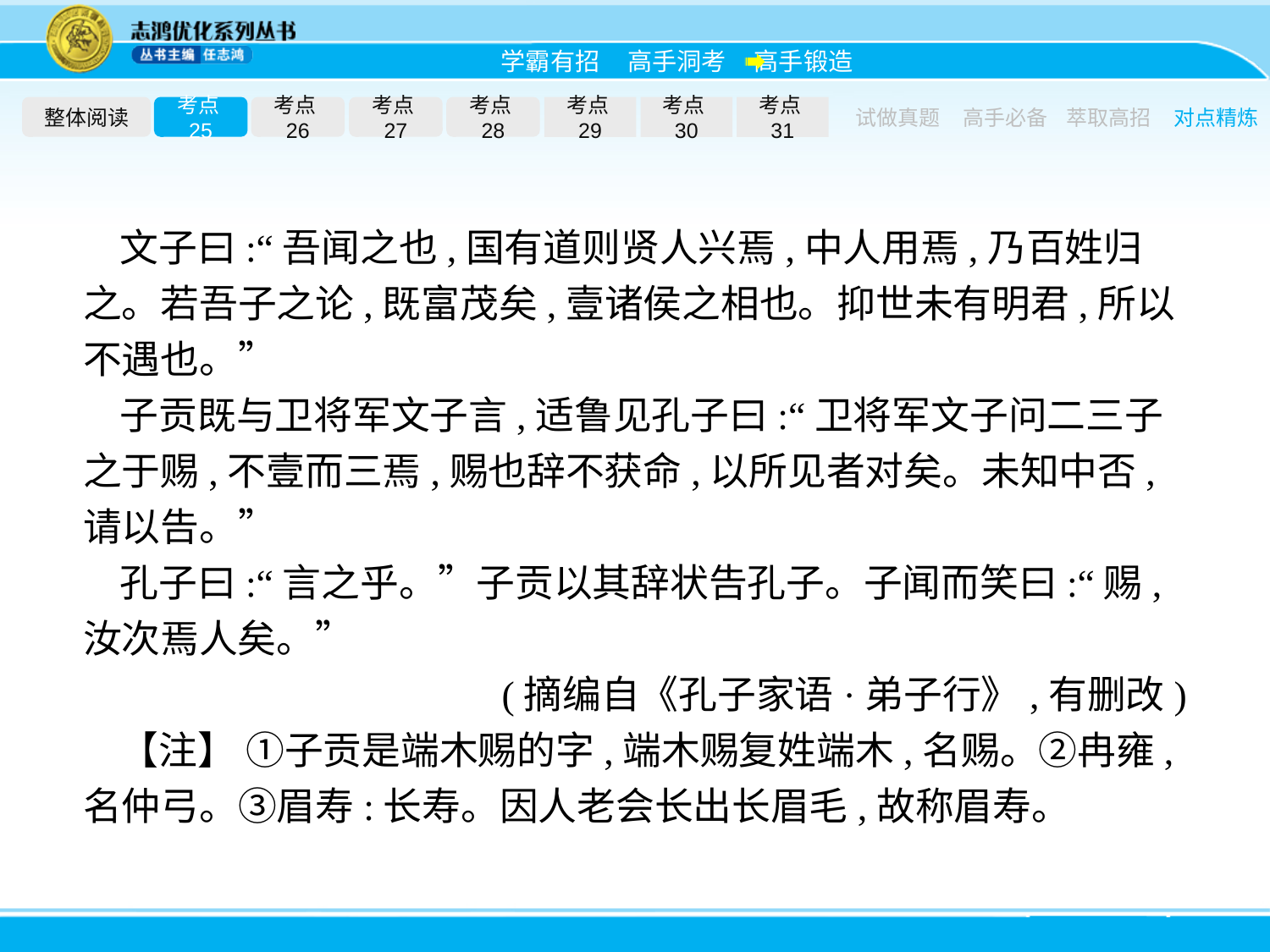

整体阅读
考点25
考点26
考点27
考点28
考点29
考点30
考点31
试做真题
高手必备
萃取高招
对点精炼
文子曰:“吾闻之也,国有道则贤人兴焉,中人用焉,乃百姓归之。若吾子之论,既富茂矣,壹诸侯之相也。抑世未有明君,所以不遇也。”
子贡既与卫将军文子言,适鲁见孔子曰:“卫将军文子问二三子之于赐,不壹而三焉,赐也辞不获命,以所见者对矣。未知中否,请以告。”
孔子曰:“言之乎。”子贡以其辞状告孔子。子闻而笑曰:“赐,汝次焉人矣。”
(摘编自《孔子家语·弟子行》,有删改)
【注】 ①子贡是端木赐的字,端木赐复姓端木,名赐。②冉雍,名仲弓。③眉寿:长寿。因人老会长出长眉毛,故称眉寿。